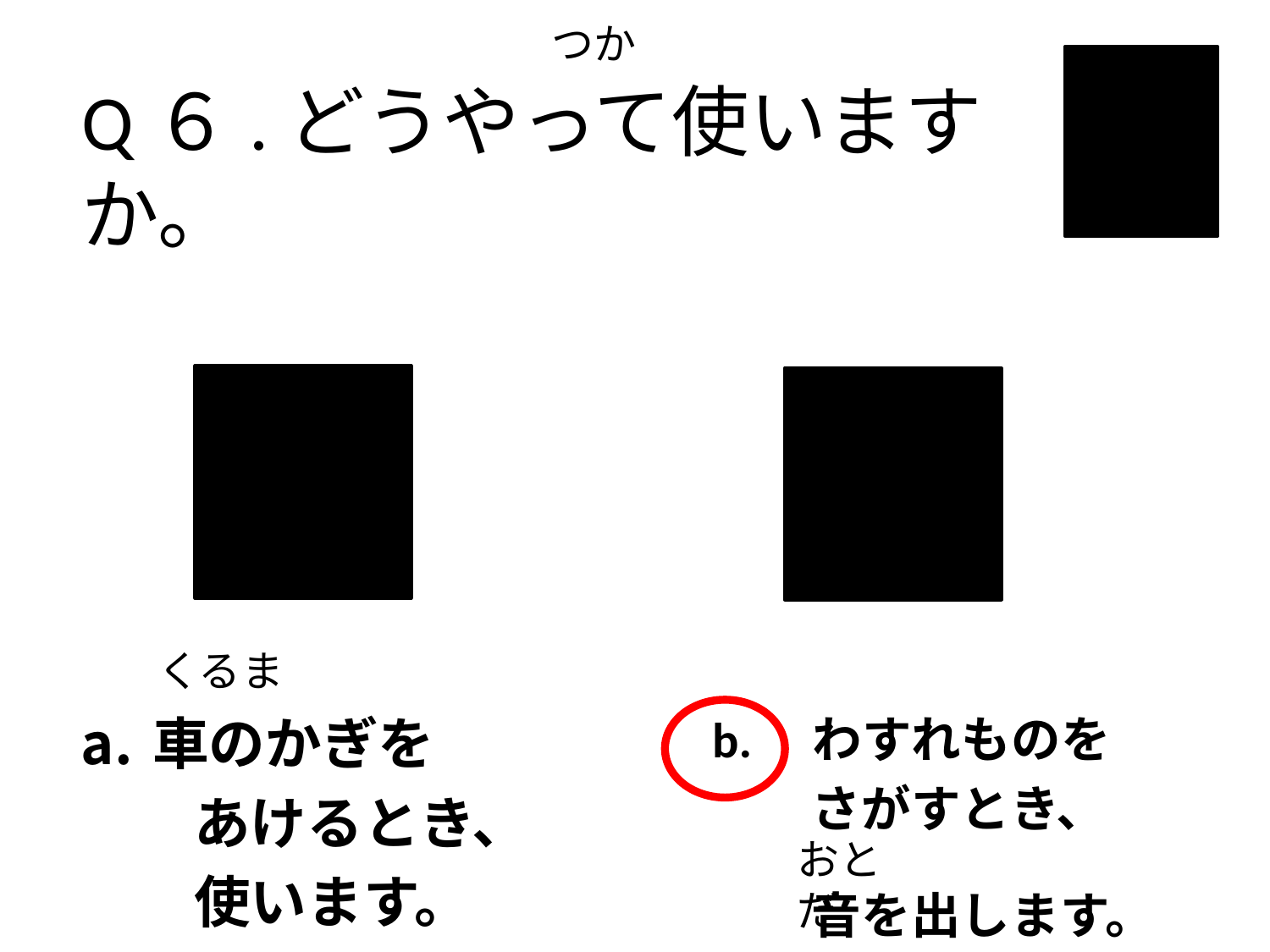

つか

Q６.どうやって使いますか。

くるま

車のかぎを
　　あけるとき、
　　使います。
b.　わすれものを
　　さがすとき、

　　音を出します。
おと　　だ